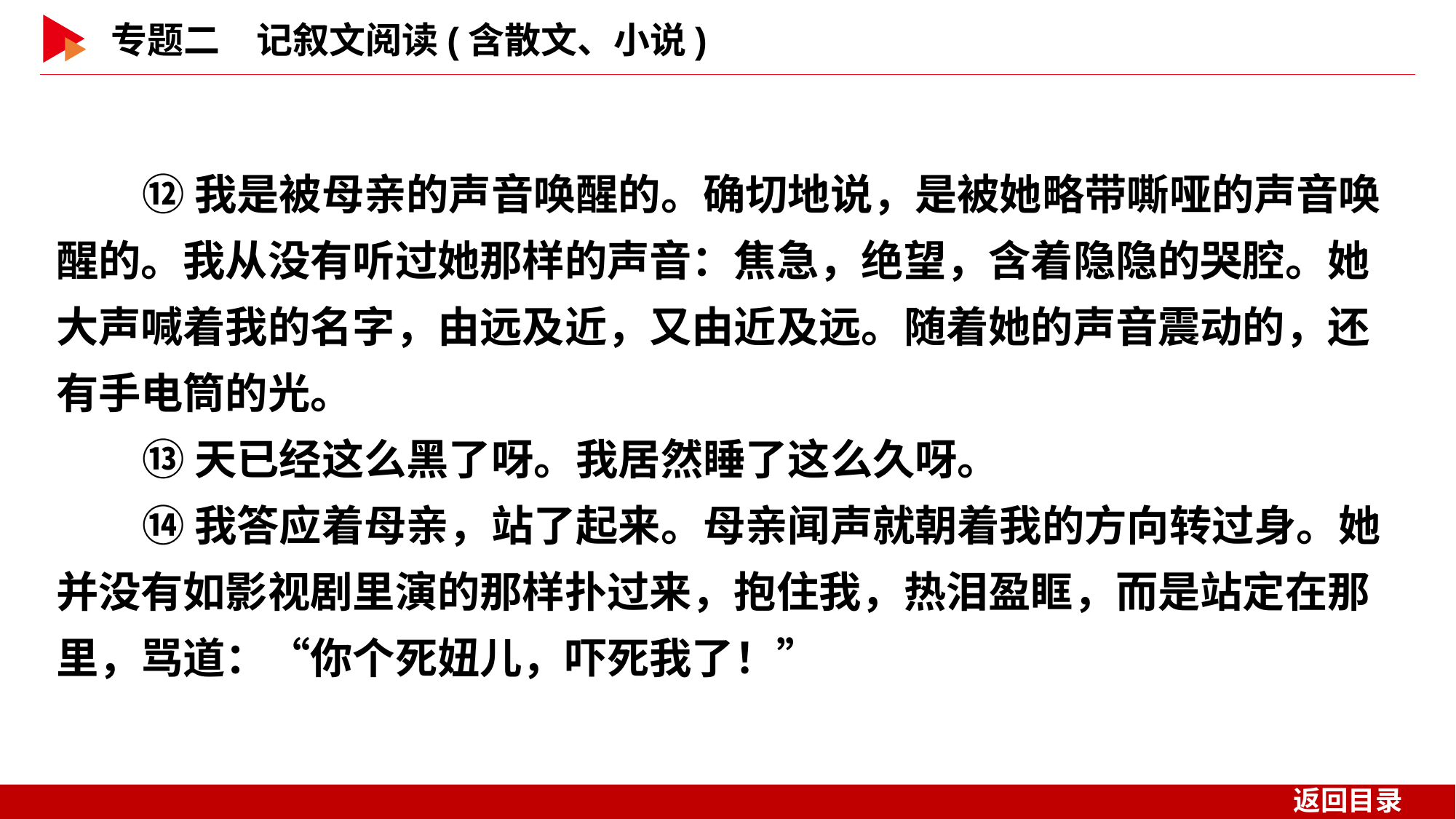

⑫我是被母亲的声音唤醒的。确切地说，是被她略带嘶哑的声音唤醒的。我从没有听过她那样的声音：焦急，绝望，含着隐隐的哭腔。她大声喊着我的名字，由远及近，又由近及远。随着她的声音震动的，还有手电筒的光。
⑬天已经这么黑了呀。我居然睡了这么久呀。
⑭我答应着母亲，站了起来。母亲闻声就朝着我的方向转过身。她并没有如影视剧里演的那样扑过来，抱住我，热泪盈眶，而是站定在那里，骂道：“你个死妞儿，吓死我了！”